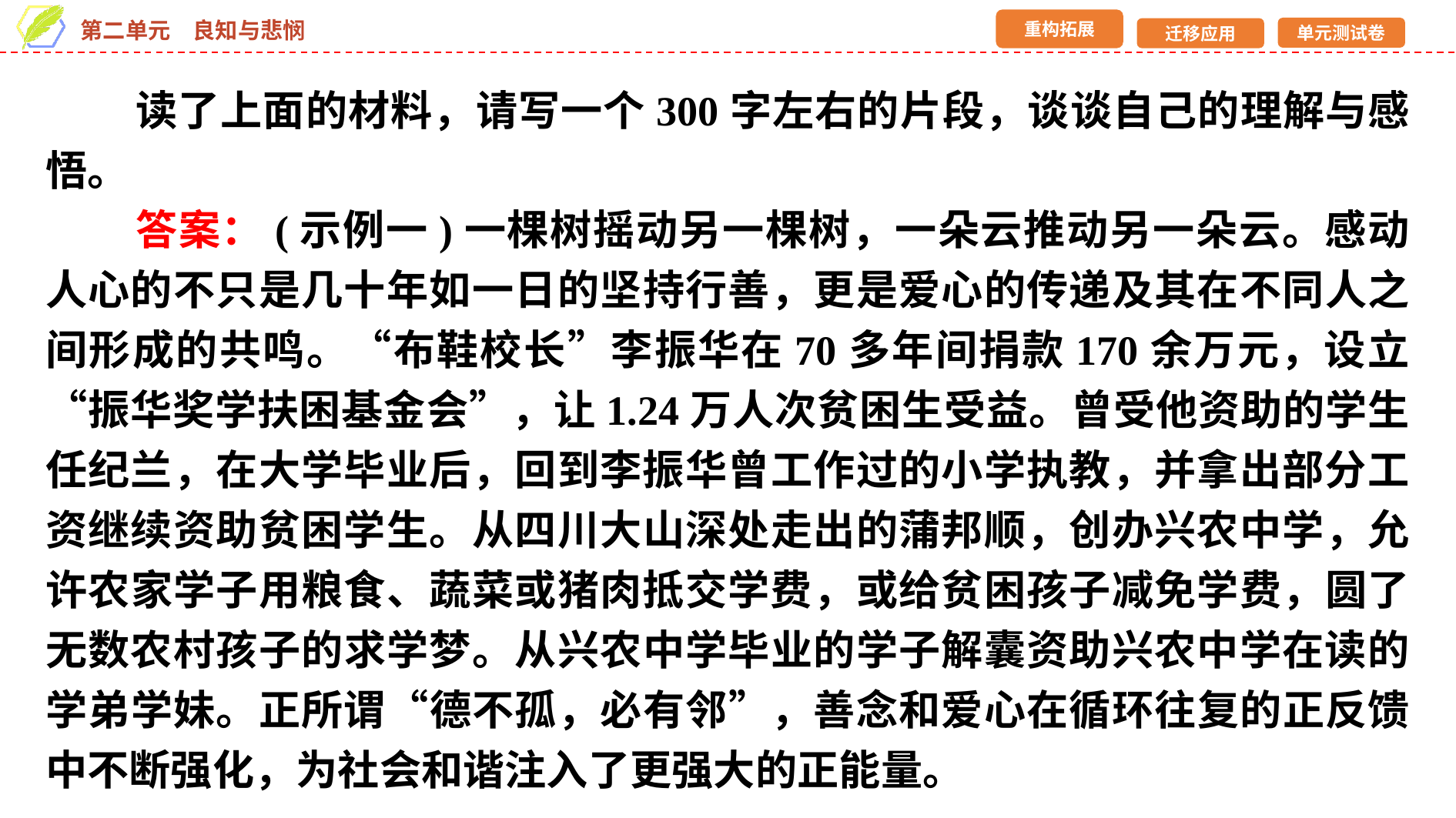

读了上面的材料，请写一个300字左右的片段，谈谈自己的理解与感悟。
答案：(示例一)一棵树摇动另一棵树，一朵云推动另一朵云。感动人心的不只是几十年如一日的坚持行善，更是爱心的传递及其在不同人之间形成的共鸣。“布鞋校长”李振华在70多年间捐款170余万元，设立“振华奖学扶困基金会”，让1.24万人次贫困生受益。曾受他资助的学生任纪兰，在大学毕业后，回到李振华曾工作过的小学执教，并拿出部分工资继续资助贫困学生。从四川大山深处走出的蒲邦顺，创办兴农中学，允许农家学子用粮食、蔬菜或猪肉抵交学费，或给贫困孩子减免学费，圆了无数农村孩子的求学梦。从兴农中学毕业的学子解囊资助兴农中学在读的学弟学妹。正所谓“德不孤，必有邻”，善念和爱心在循环往复的正反馈中不断强化，为社会和谐注入了更强大的正能量。